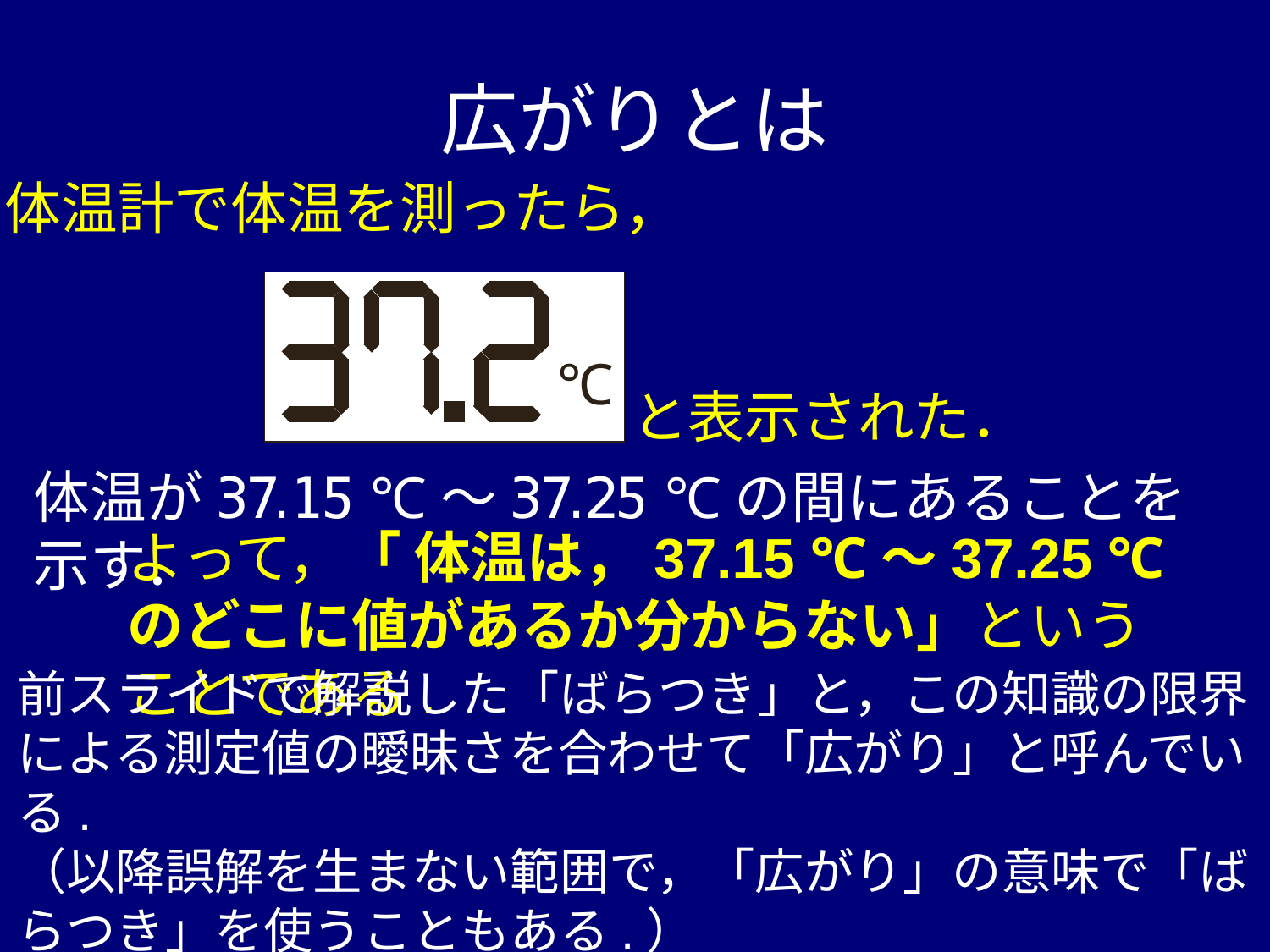

# 広がりとは
体温計で体温を測ったら，

℃

と表示された．
体温が37.15 ℃～37.25 ℃の間にあることを示す．
よって，「 体温は，37.15 ℃～37.25 ℃のどこに値があるか分からない」ということである.
前スライドで解説した「ばらつき」と，この知識の限界による測定値の曖昧さを合わせて「広がり」と呼んでいる.
（以降誤解を生まない範囲で，「広がり」の意味で「ばらつき」を使うこともある.）